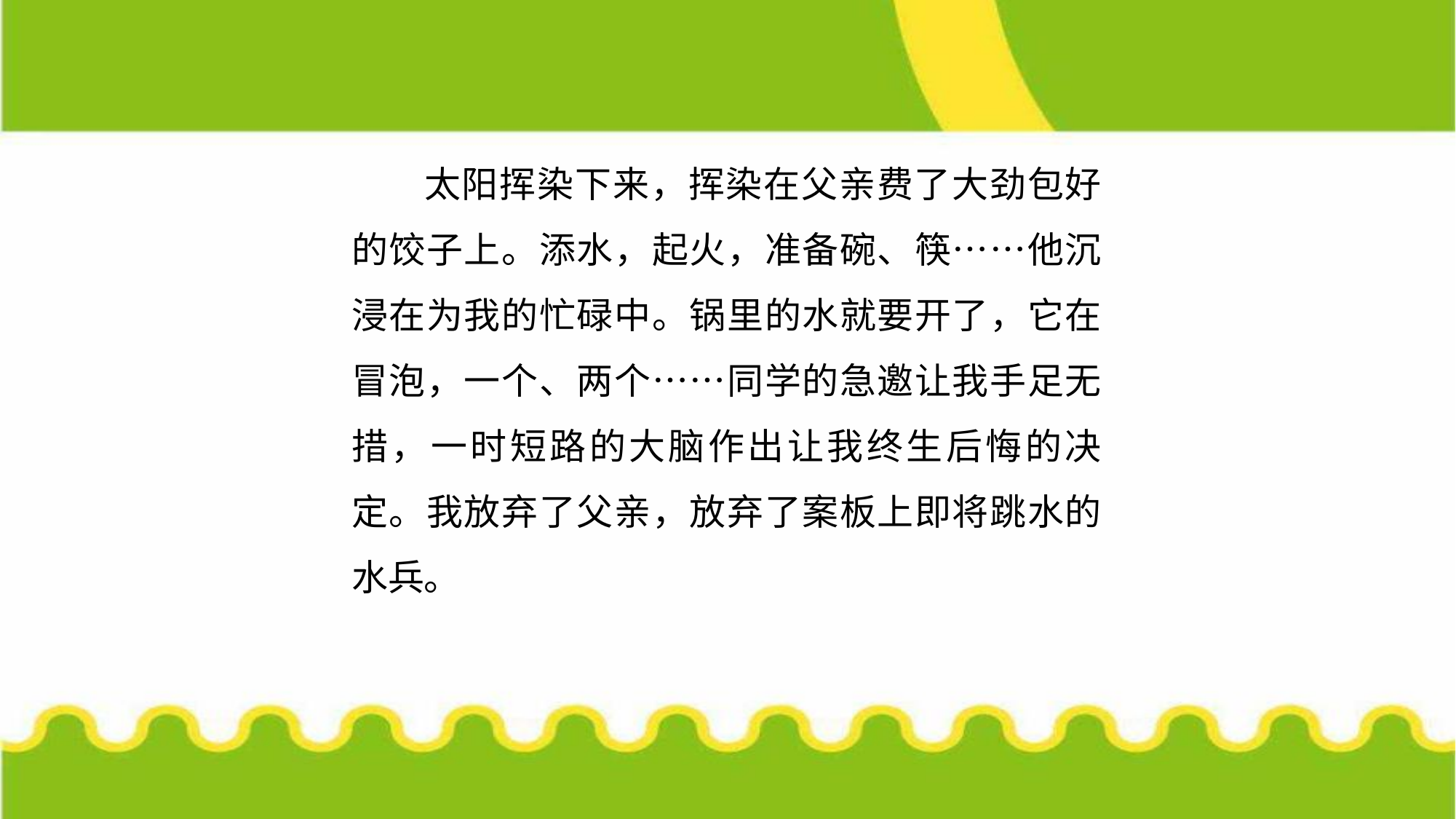

太阳挥染下来，挥染在父亲费了大劲包好的饺子上。添水，起火，准备碗、筷……他沉浸在为我的忙碌中。锅里的水就要开了，它在冒泡，一个、两个……同学的急邀让我手足无措，一时短路的大脑作出让我终生后悔的决定。我放弃了父亲，放弃了案板上即将跳水的水兵。